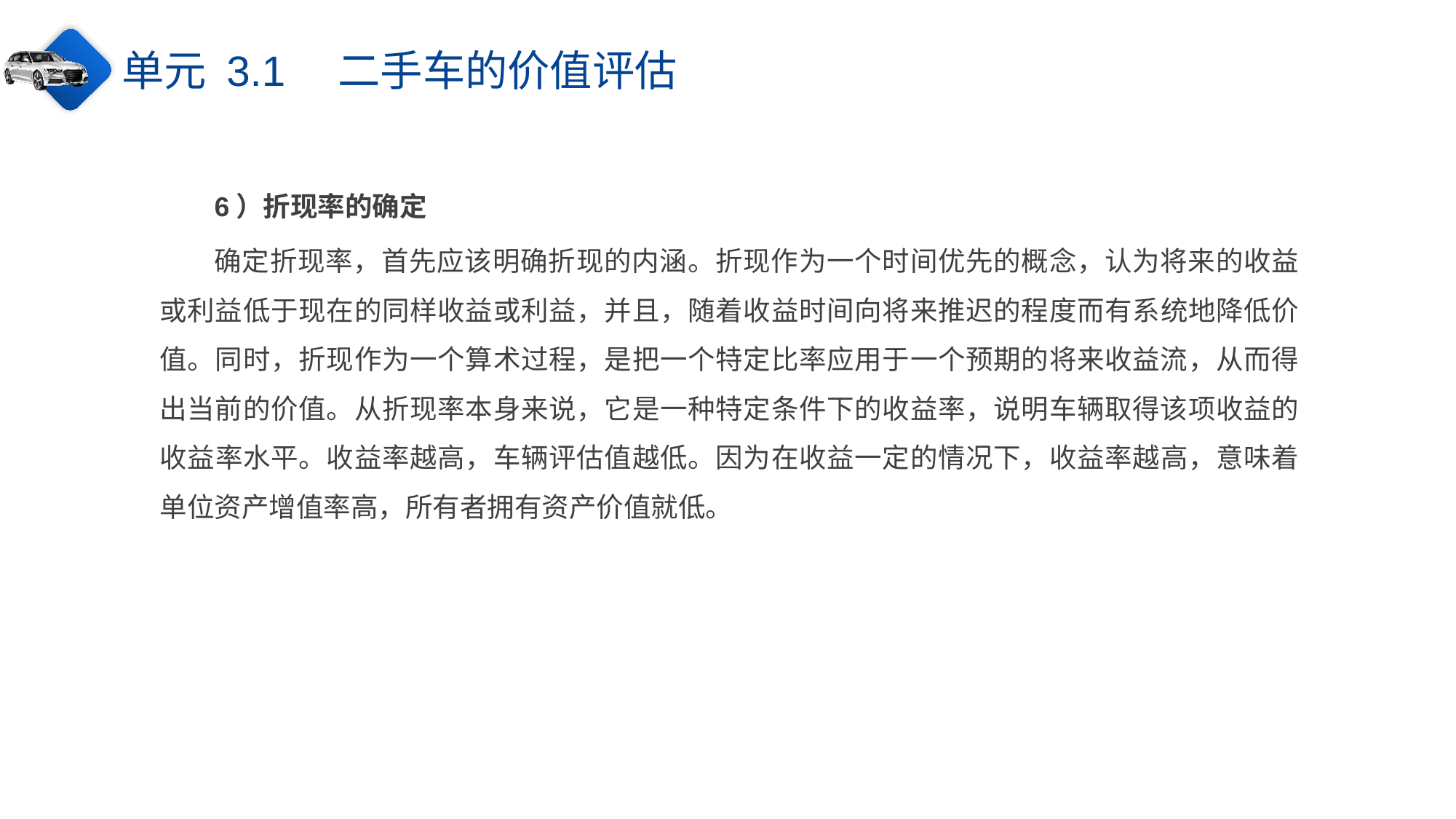

单元 3.1　二手车的价值评估
6）折现率的确定
确定折现率，首先应该明确折现的内涵。折现作为一个时间优先的概念，认为将来的收益或利益低于现在的同样收益或利益，并且，随着收益时间向将来推迟的程度而有系统地降低价值。同时，折现作为一个算术过程，是把一个特定比率应用于一个预期的将来收益流，从而得出当前的价值。从折现率本身来说，它是一种特定条件下的收益率，说明车辆取得该项收益的收益率水平。收益率越高，车辆评估值越低。因为在收益一定的情况下，收益率越高，意味着单位资产增值率高，所有者拥有资产价值就低。